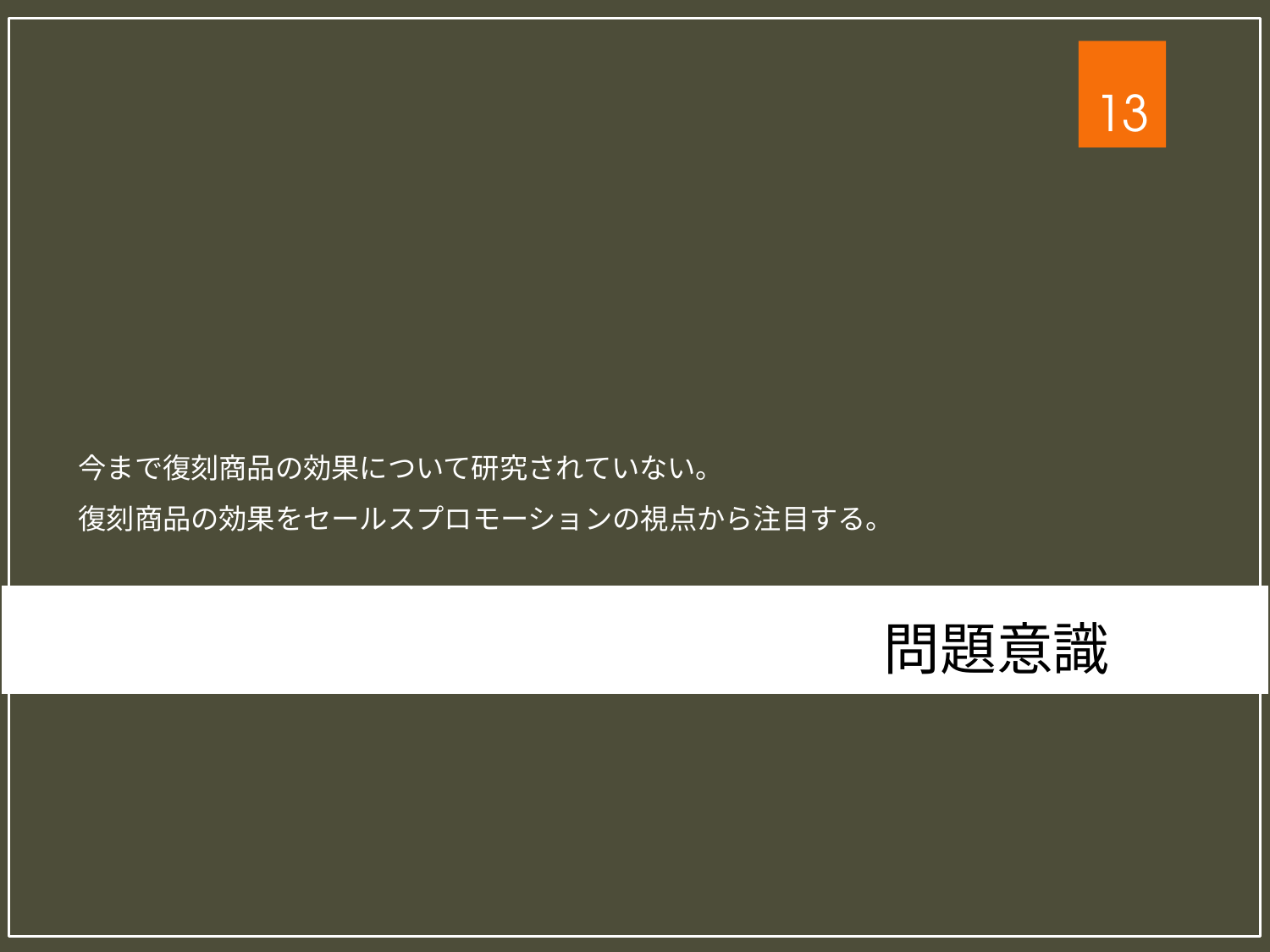

13
13
今まで復刻商品の効果について研究されていない。
復刻商品の効果をセールスプロモーションの視点から注目する。

問題意識